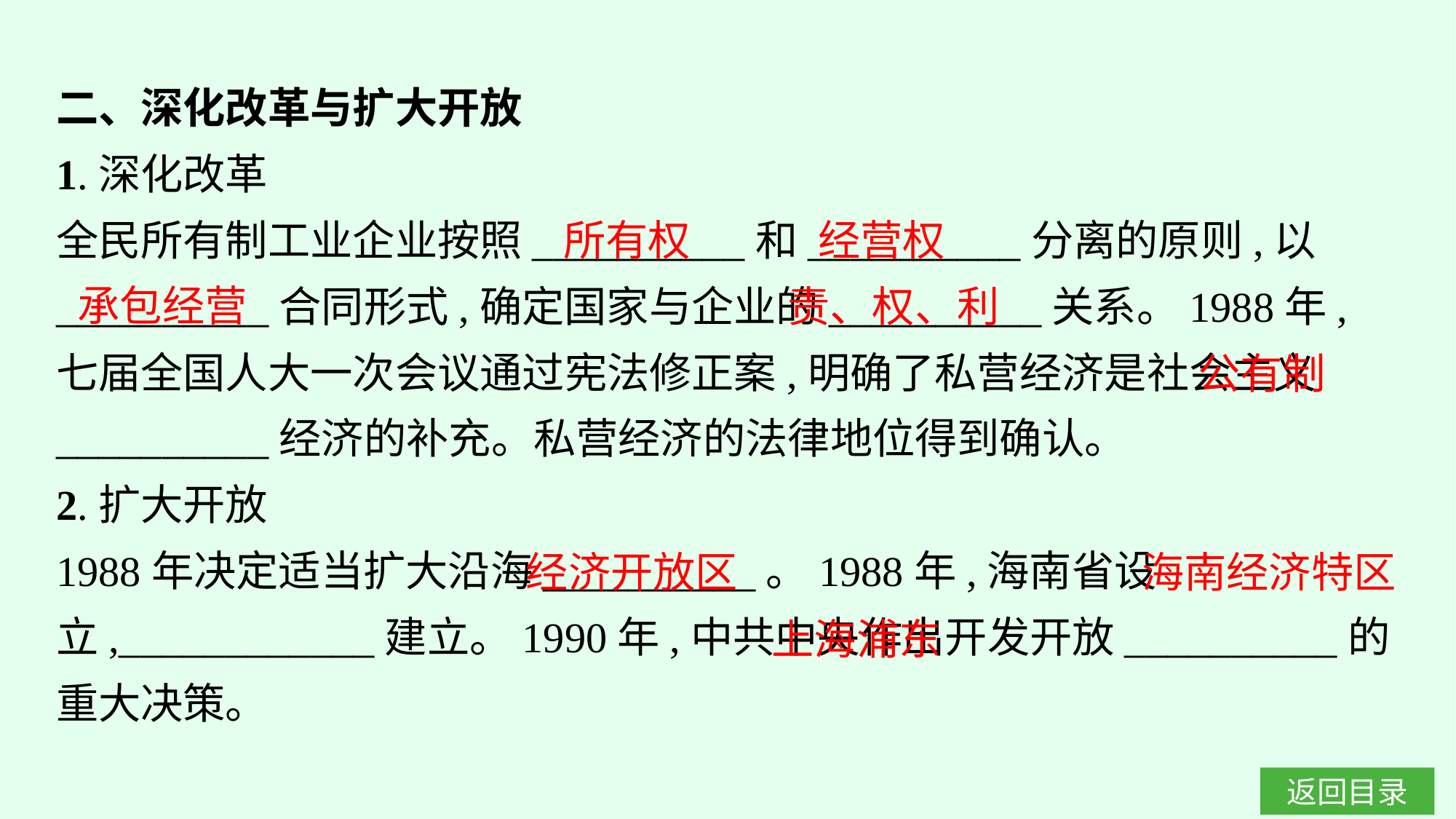

二、深化改革与扩大开放
1.深化改革
全民所有制工业企业按照__________和__________分离的原则,以__________合同形式,确定国家与企业的__________关系。1988年,七届全国人大一次会议通过宪法修正案,明确了私营经济是社会主义__________经济的补充。私营经济的法律地位得到确认。
2.扩大开放
1988年决定适当扩大沿海__________。1988年,海南省设立,____________建立。1990年,中共中央作出开发开放__________的重大决策。
经营权
所有权
承包经营
责、权、利
公有制
经济开放区
海南经济特区
上海浦东